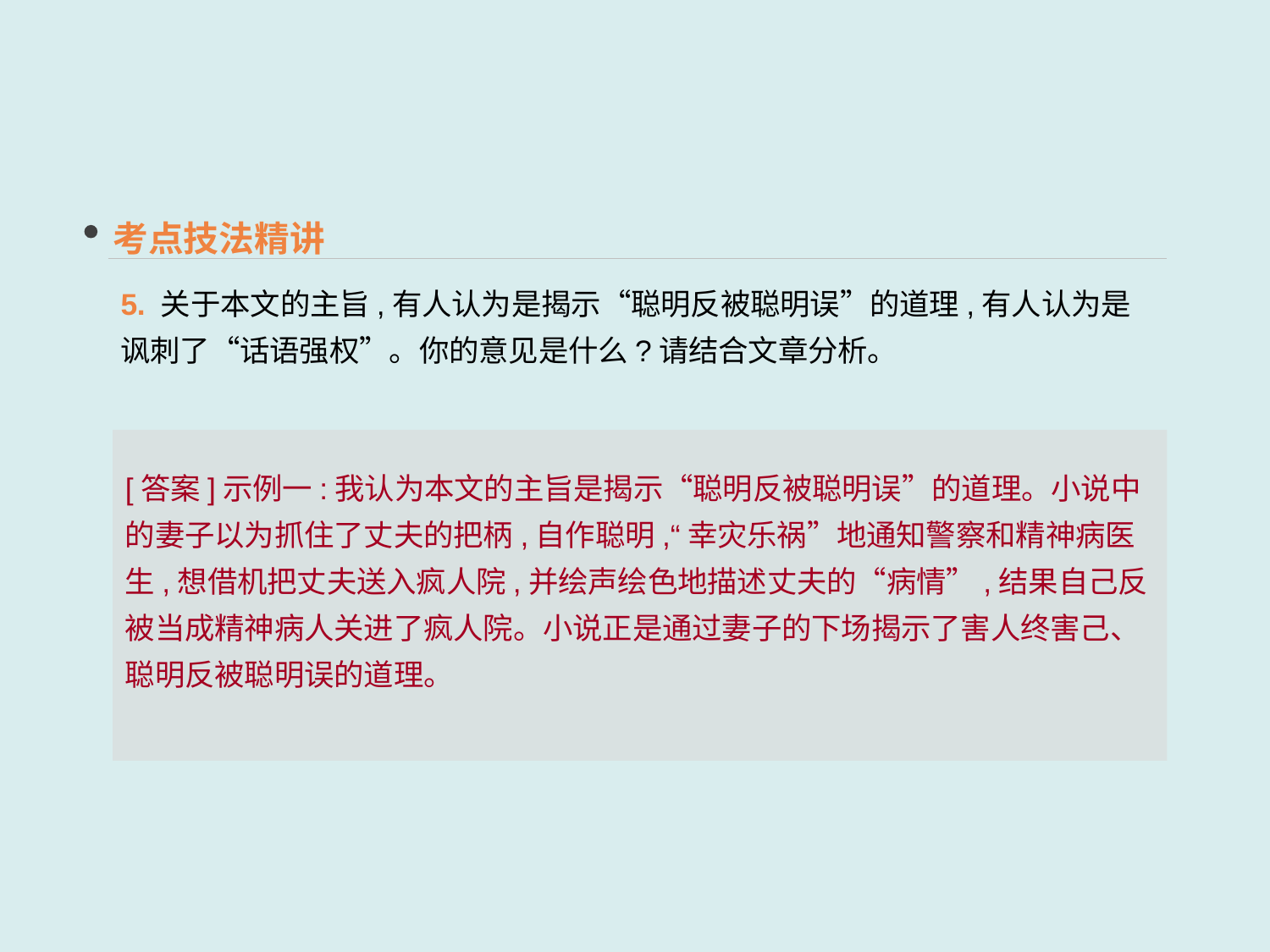

考点技法精讲

5. 关于本文的主旨,有人认为是揭示“聪明反被聪明误”的道理,有人认为是讽刺了“话语强权”。你的意见是什么?请结合文章分析。

[答案]示例一:我认为本文的主旨是揭示“聪明反被聪明误”的道理。小说中的妻子以为抓住了丈夫的把柄,自作聪明,“幸灾乐祸”地通知警察和精神病医生,想借机把丈夫送入疯人院,并绘声绘色地描述丈夫的“病情”,结果自己反被当成精神病人关进了疯人院。小说正是通过妻子的下场揭示了害人终害己、聪明反被聪明误的道理。